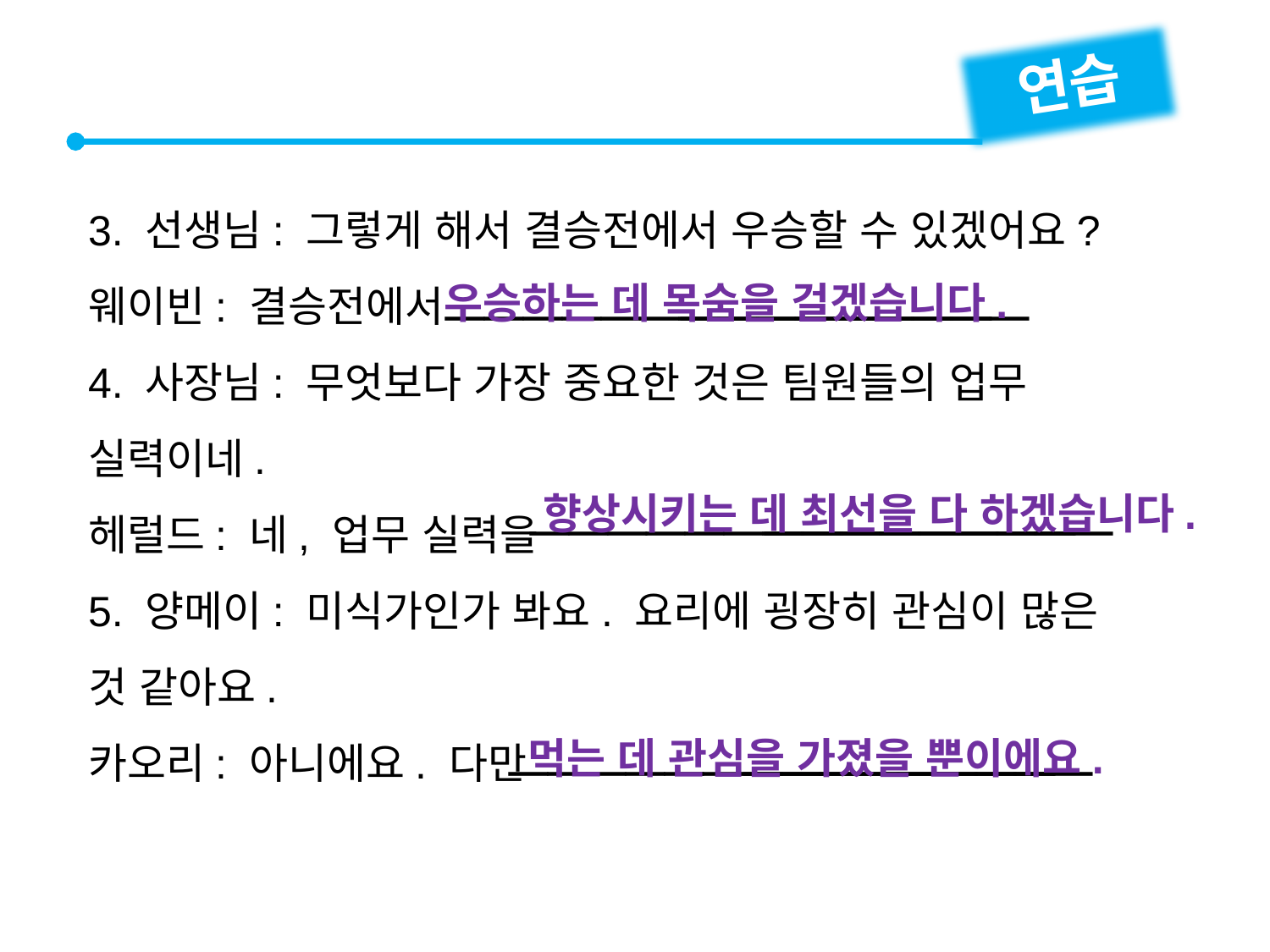

연습
3. 선생님: 그렇게 해서 결승전에서 우승할 수 있겠어요?
웨이빈: 결승전에서
4. 사장님: 무엇보다 가장 중요한 것은 팀원들의 업무 실력이네.
헤럴드: 네, 업무 실력을
5. 양메이: 미식가인가 봐요. 요리에 굉장히 관심이 많은 것 같아요.
카오리: 아니에요. 다만
_______________
________
우승하는 데 목숨을 걸겠습니다.
_______________
________
향상시키는 데 최선을 다 하겠습니다.
_______________
________
먹는 데 관심을 가졌을 뿐이에요.